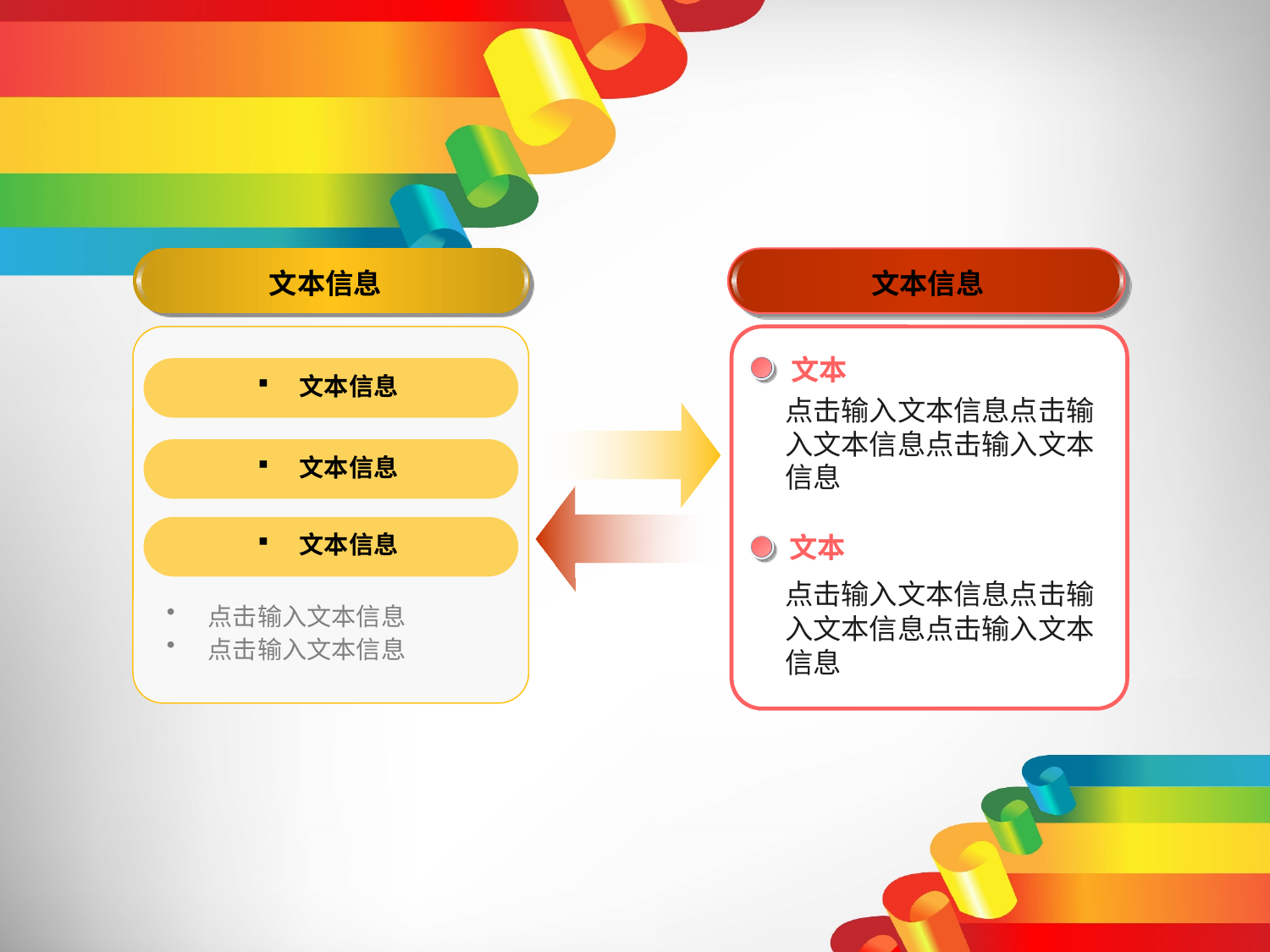

文本信息
文本信息

 文本

 文本信息
点击输入文本信息点击输入文本信息点击输入文本信息

 文本信息

 文本
 文本信息

点击输入文本信息点击输入文本信息点击输入文本信息
 点击输入文本信息
 点击输入文本信息